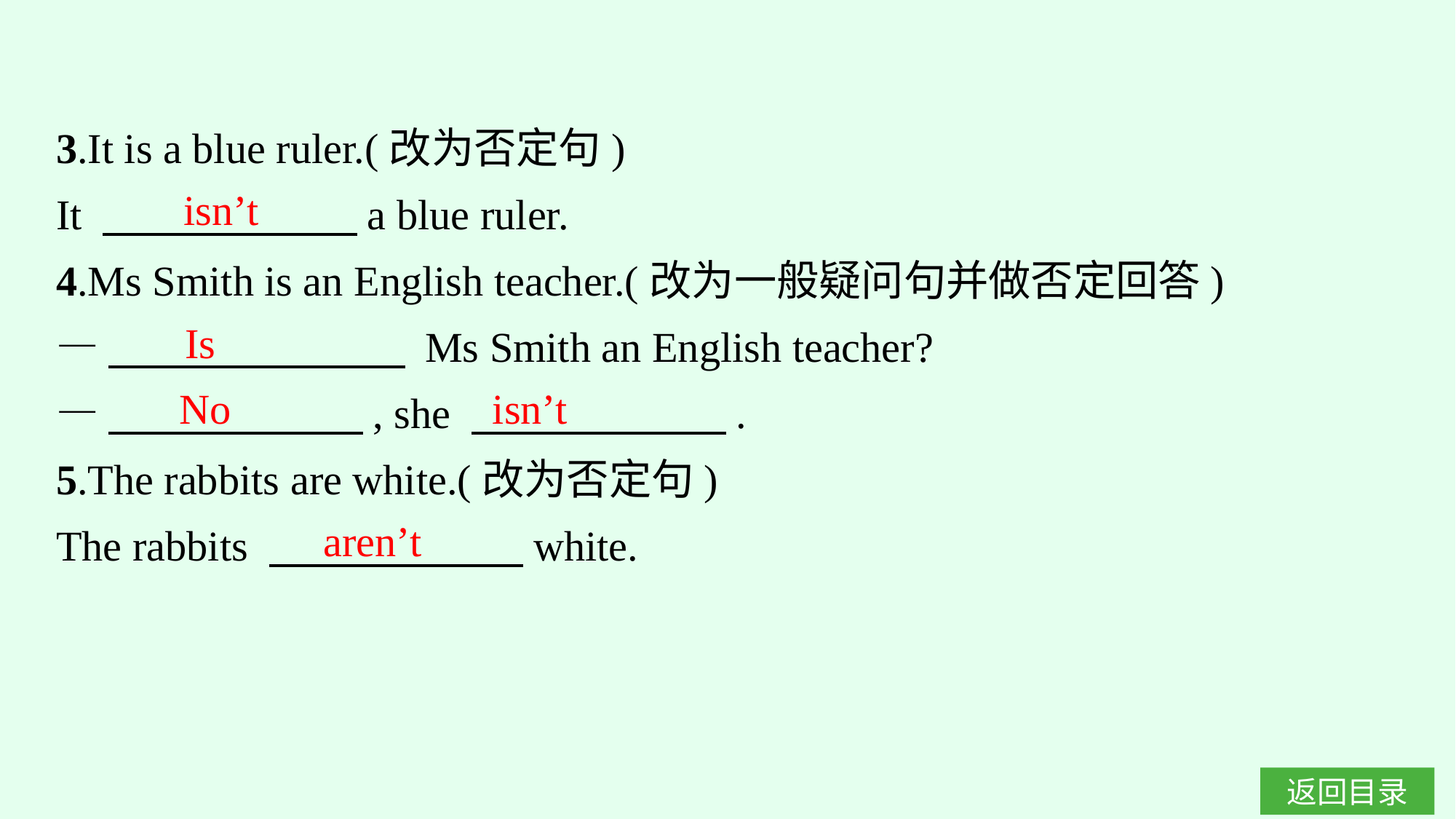

3.It is a blue ruler.(改为否定句)
It 　　　　　　a blue ruler.
4.Ms Smith is an English teacher.(改为一般疑问句并做否定回答)
—　　　　　　　 Ms Smith an English teacher?
—　　　　　　, she 　　　　　　.
5.The rabbits are white.(改为否定句)
The rabbits 　　　　　　white.
isn’t
Is
No
isn’t
aren’t